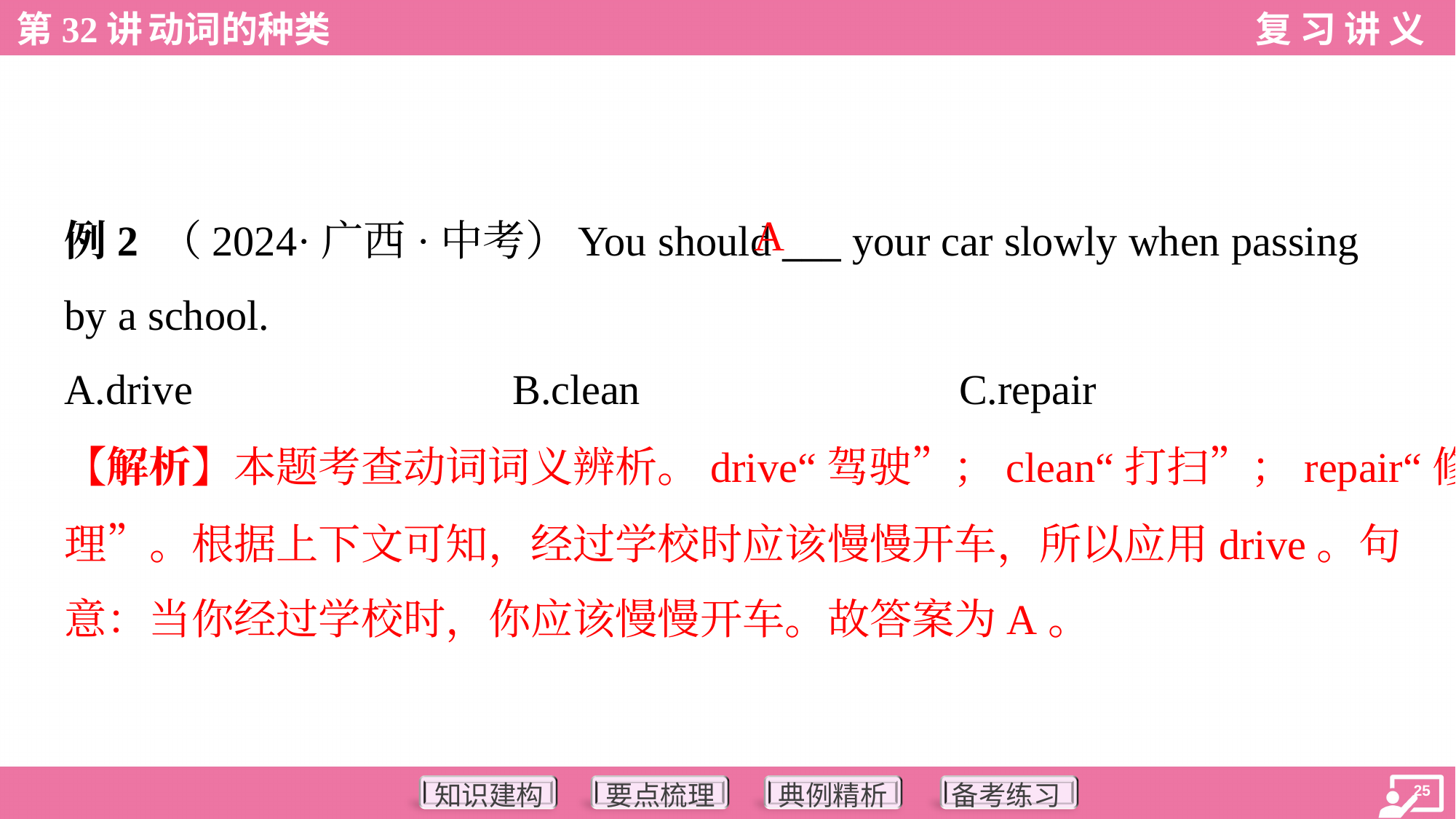

A
例2 （2024·广西·中考）You should ___ your car slowly when passing
by a school.
A.drive	B.clean	C.repair
【解析】本题考查动词词义辨析。drive“驾驶”；clean“打扫”；repair“修
理”。根据上下文可知，经过学校时应该慢慢开车，所以应用drive。句
意：当你经过学校时，你应该慢慢开车。故答案为A。